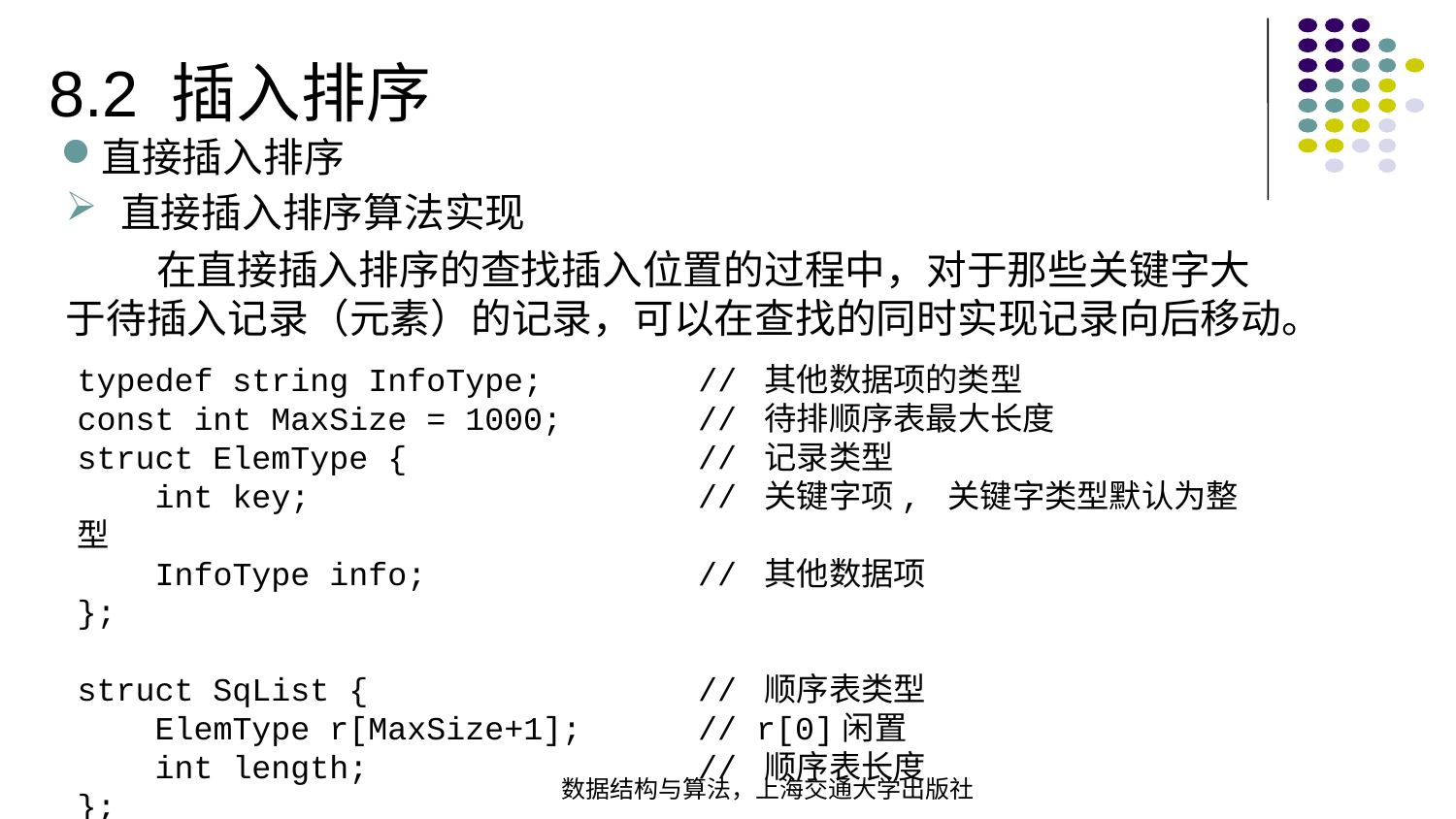

8.2 插入排序
直接插入排序
直接插入排序算法实现
         在直接插入排序的查找插入位置的过程中，对于那些关键字大于待插入记录（元素）的记录，可以在查找的同时实现记录向后移动。
typedef string InfoType;        // 其他数据项的类型 const int MaxSize = 1000;       // 待排顺序表最大长度struct ElemType {               // 记录类型    int key;                    // 关键字项, 关键字类型默认为整型    InfoType info;              // 其他数据项};struct SqList {                 // 顺序表类型    ElemType r[MaxSize+1];      // r[0]闲置    int length;                 // 顺序表长度};